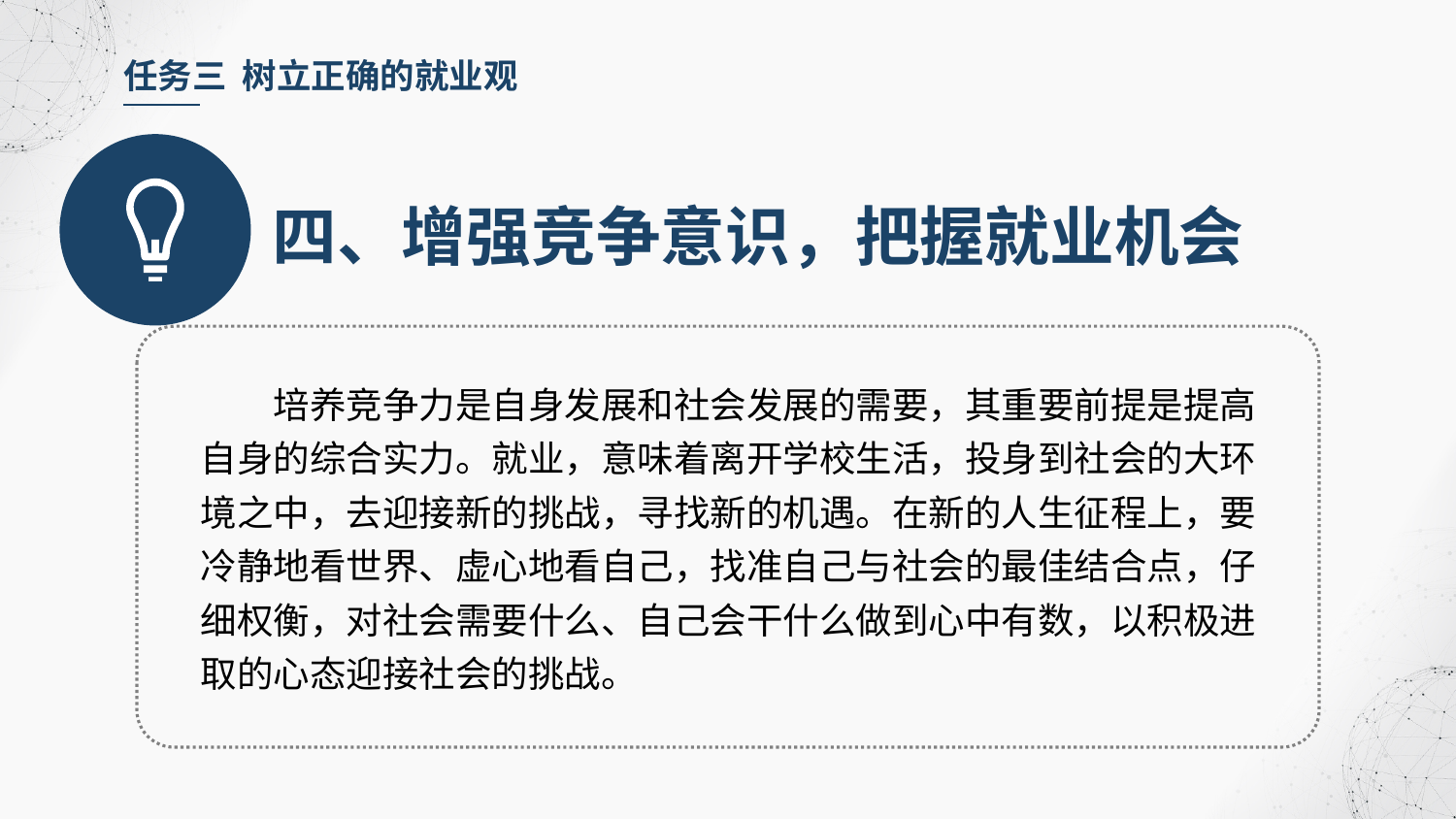

任务三  树立正确的就业观

四、增强竞争意识，把握就业机会

培养竞争力是自身发展和社会发展的需要，其重要前提是提高自身的综合实力。就业，意味着离开学校生活，投身到社会的大环境之中，去迎接新的挑战，寻找新的机遇。在新的人生征程上，要冷静地看世界、虚心地看自己，找准自己与社会的最佳结合点，仔细权衡，对社会需要什么、自己会干什么做到心中有数，以积极进取的心态迎接社会的挑战。